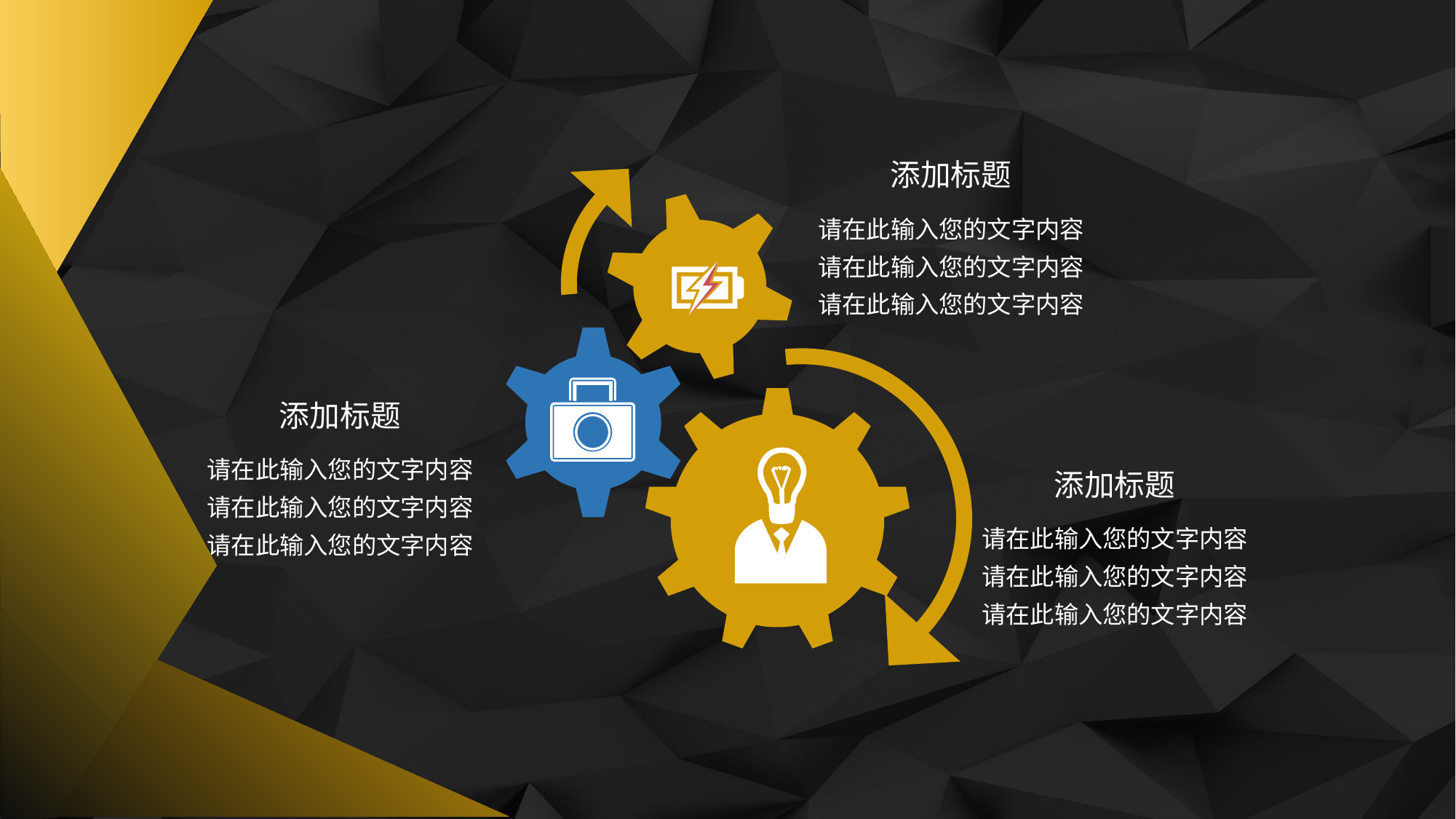

添加标题

请在此输入您的文字内容
请在此输入您的文字内容
请在此输入您的文字内容

添加标题

请在此输入您的文字内容
请在此输入您的文字内容
请在此输入您的文字内容

添加标题
请在此输入您的文字内容
请在此输入您的文字内容
请在此输入您的文字内容